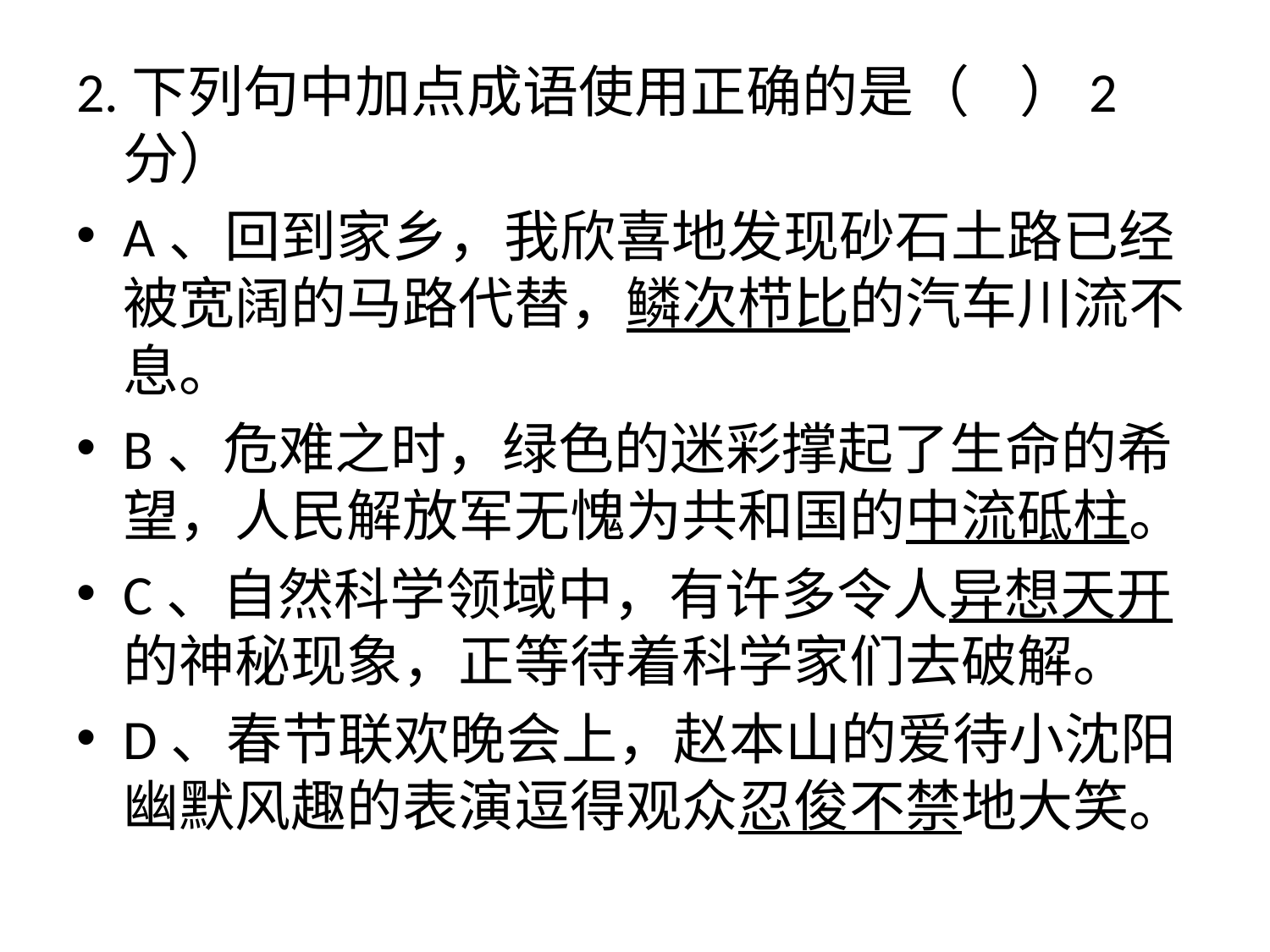

2.下列句中加点成语使用正确的是（    ）2分）
A、回到家乡，我欣喜地发现砂石土路已经被宽阔的马路代替，鳞次栉比的汽车川流不息。
B、危难之时，绿色的迷彩撑起了生命的希望，人民解放军无愧为共和国的中流砥柱。
C、自然科学领域中，有许多令人异想天开的神秘现象，正等待着科学家们去破解。
D、春节联欢晚会上，赵本山的爱待小沈阳幽默风趣的表演逗得观众忍俊不禁地大笑。